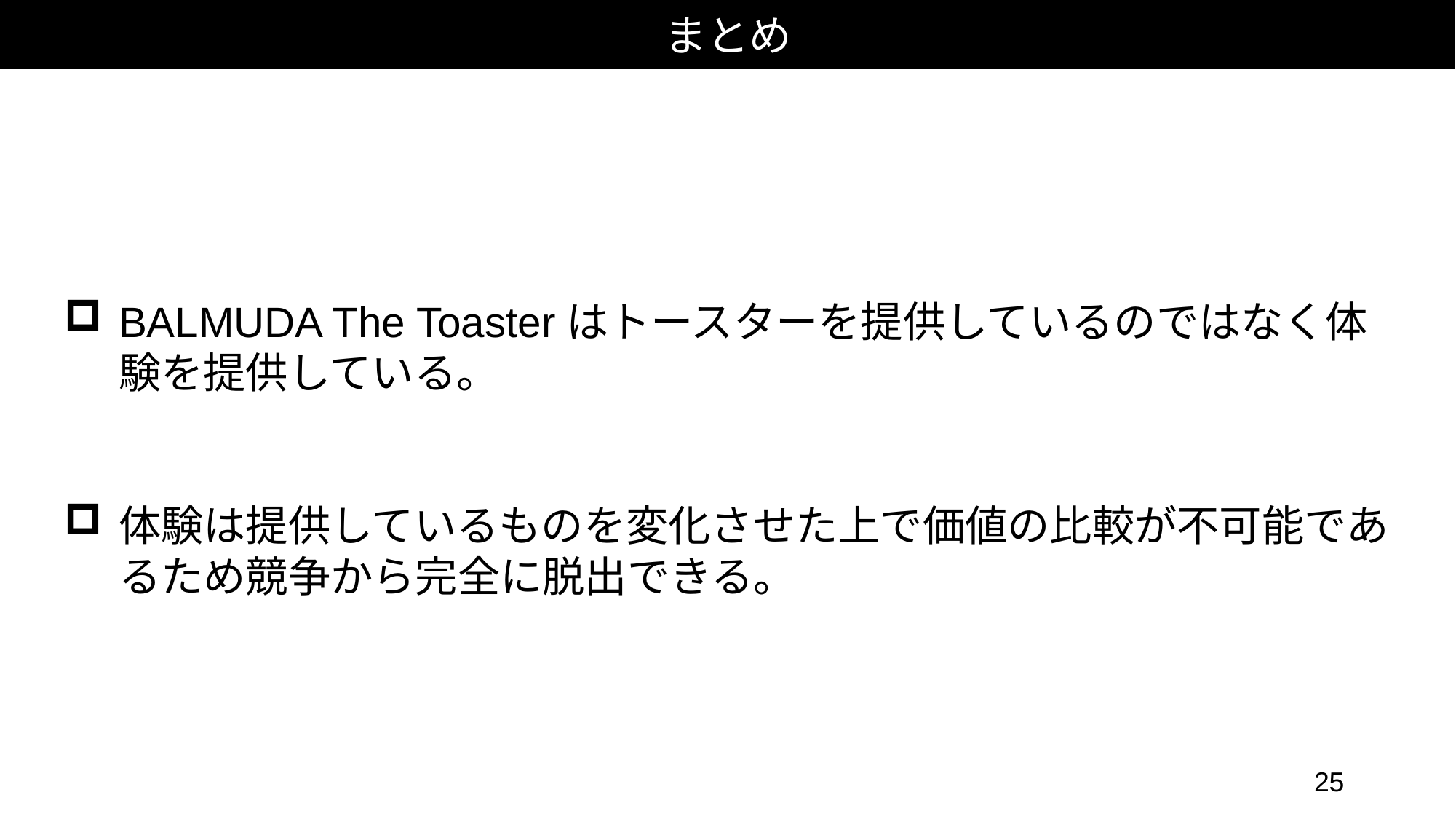

まとめ

BALMUDA The Toasterはトースターを提供しているのではなく体験を提供している。

体験は提供しているものを変化させた上で価値の比較が不可能であるため競争から完全に脱出できる。
25